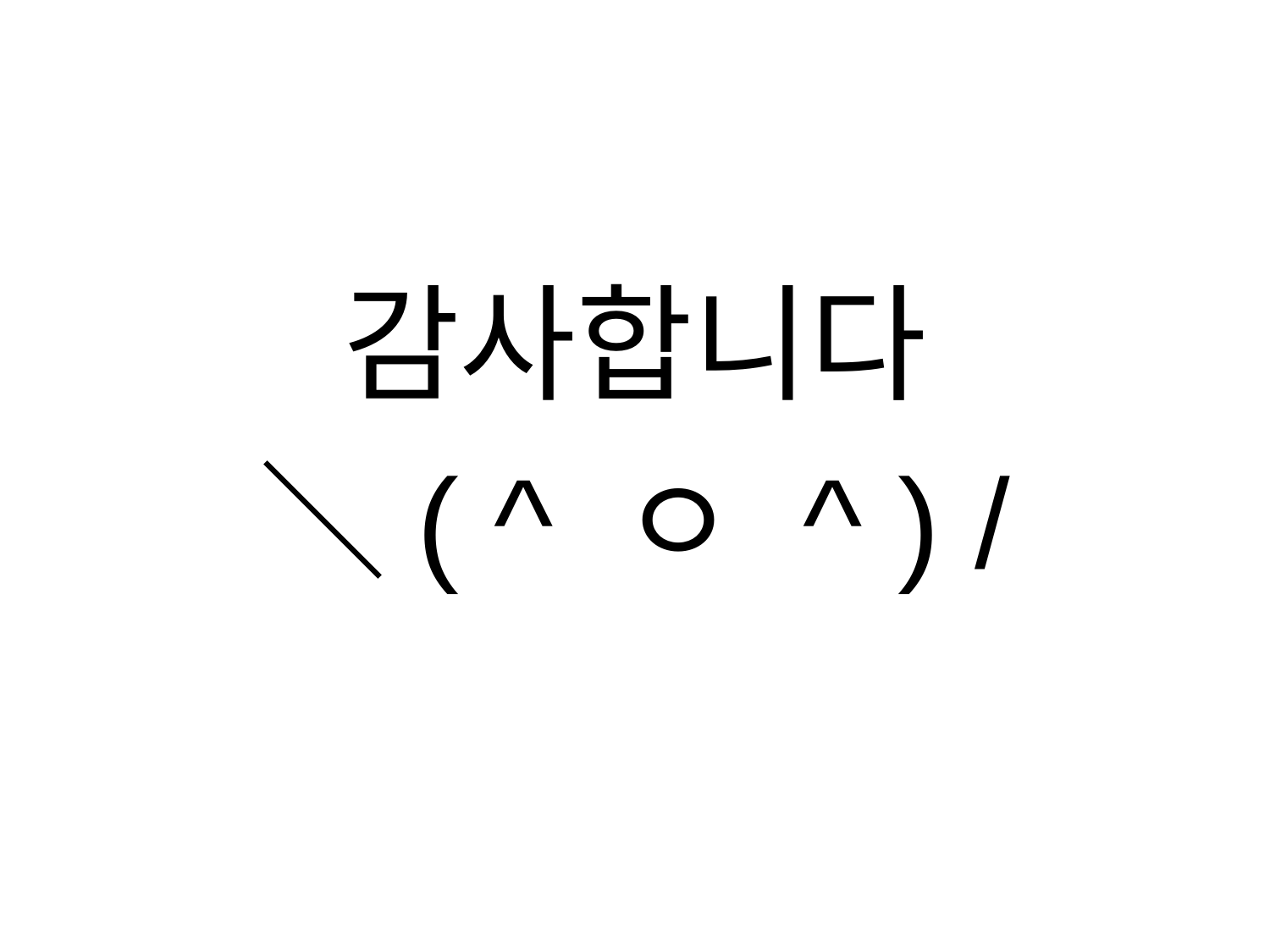

감사합니다
＼( ^ ㅇ ^ ) /